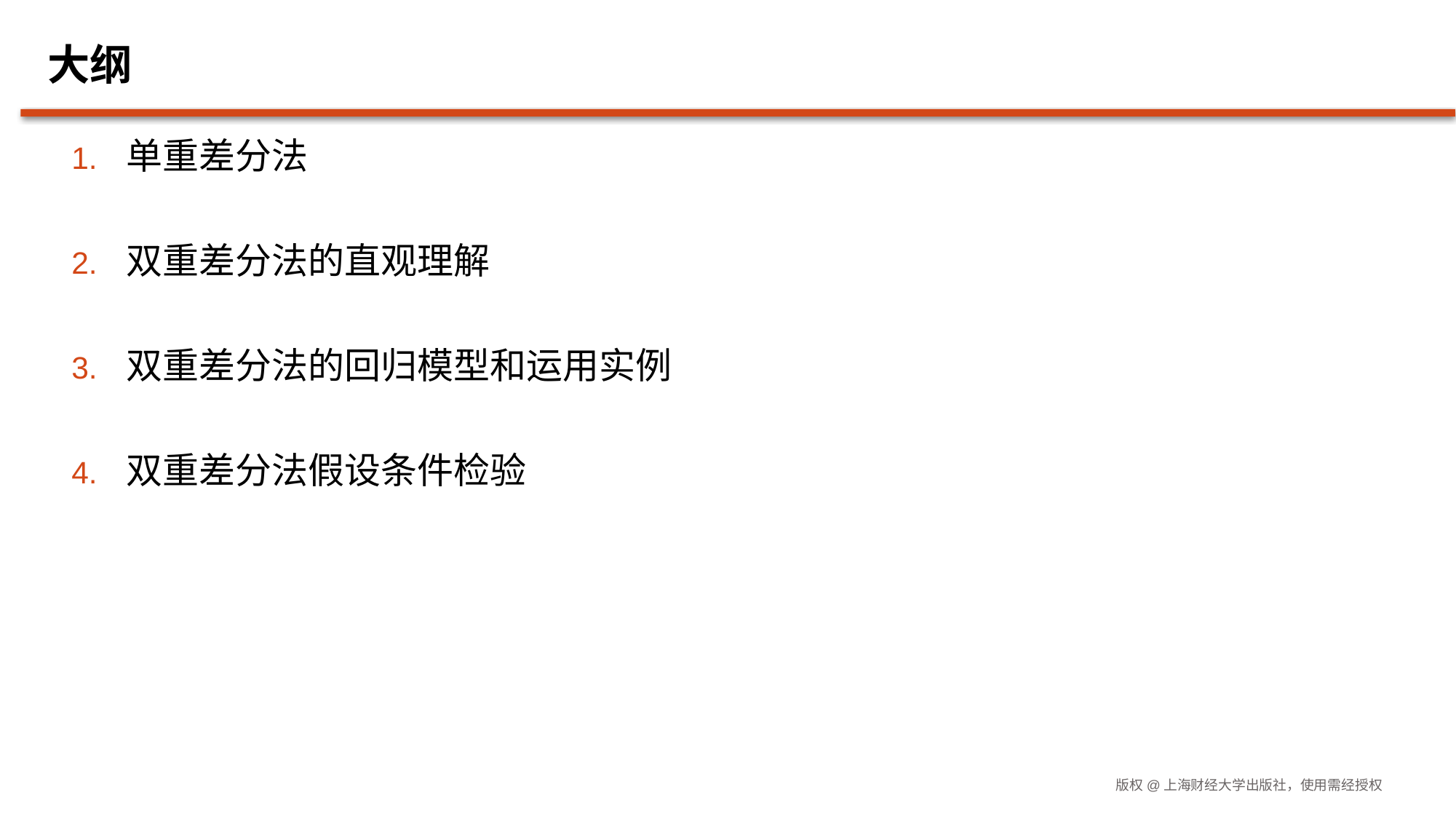

# 大纲
单重差分法

双重差分法的直观理解

双重差分法的回归模型和运用实例

双重差分法假设条件检验
版权@上海财经大学出版社，使用需经授权